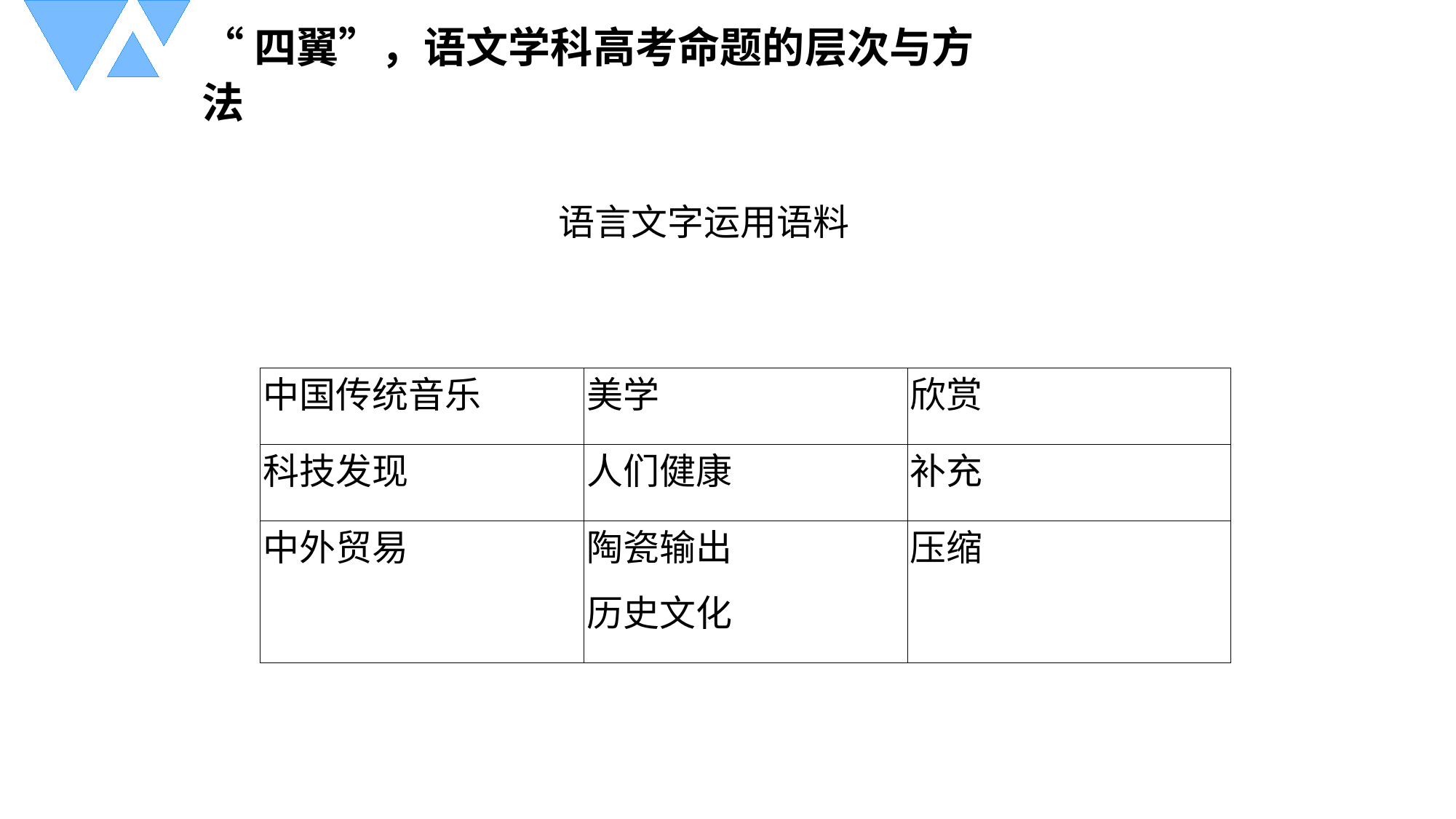

“四翼”，语文学科高考命题的层次与方法

语言文字运用语料
| 中国传统音乐 | 美学 | 欣赏 |
| --- | --- | --- |
| 科技发现 | 人们健康 | 补充 |
| 中外贸易 | 陶瓷输出 历史文化 | 压缩 |